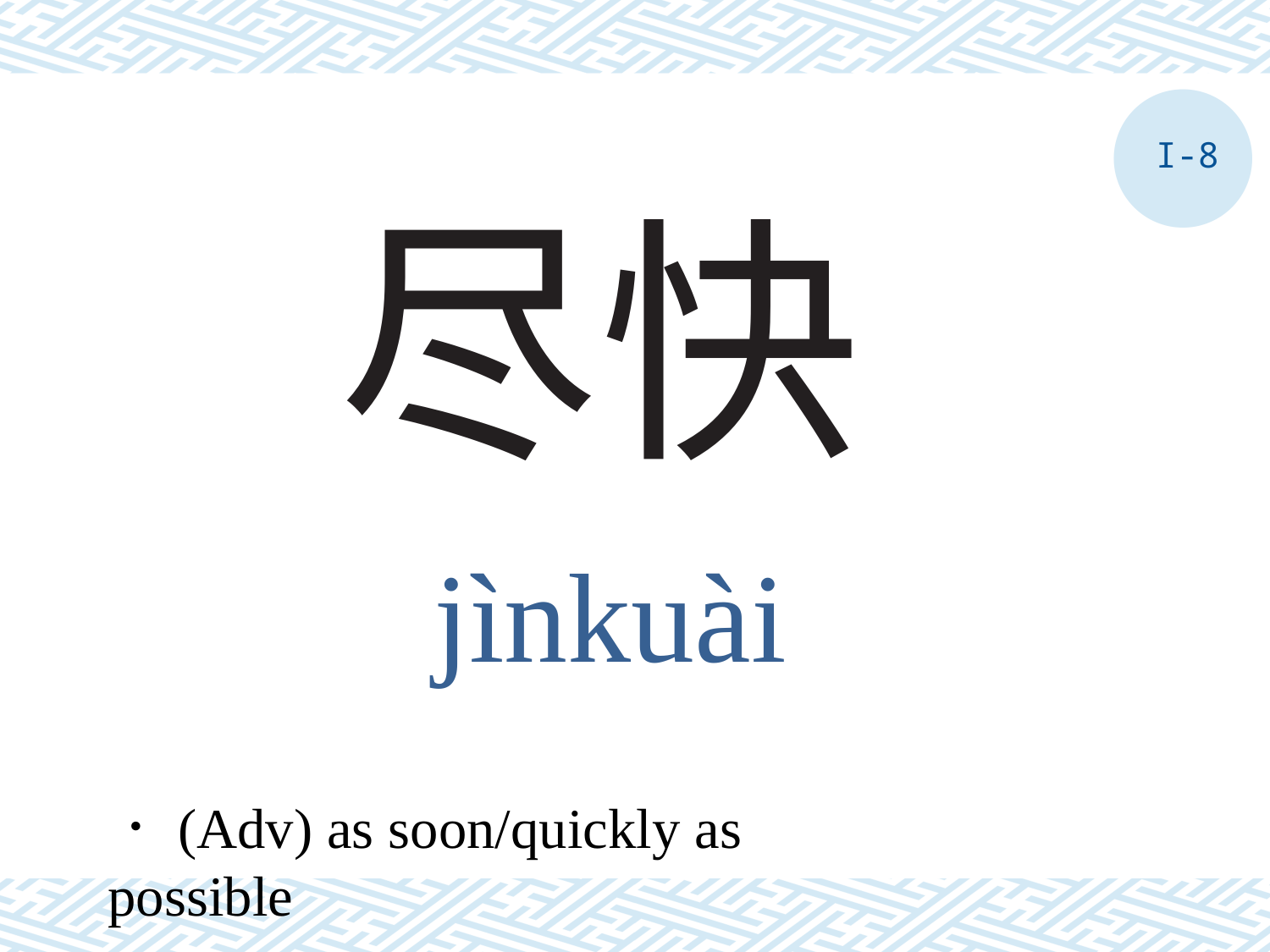

I-8

# 尽快
jìnkuài
．(Adv) as soon/quickly as possible